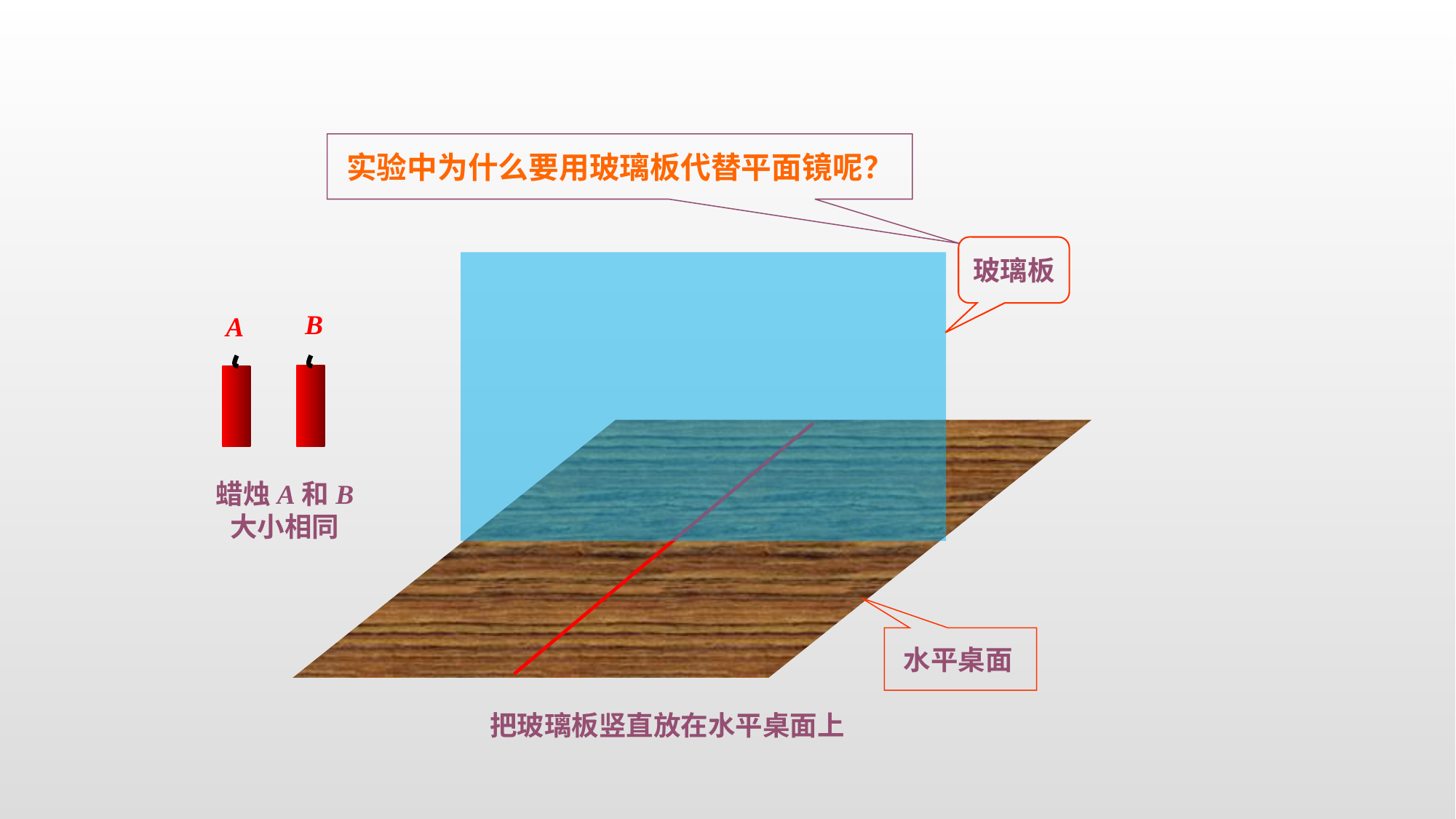

实验中为什么要用玻璃板代替平面镜呢？
玻璃板

B
A

蜡烛A和B
大小相同

水平桌面
把玻璃板竖直放在水平桌面上